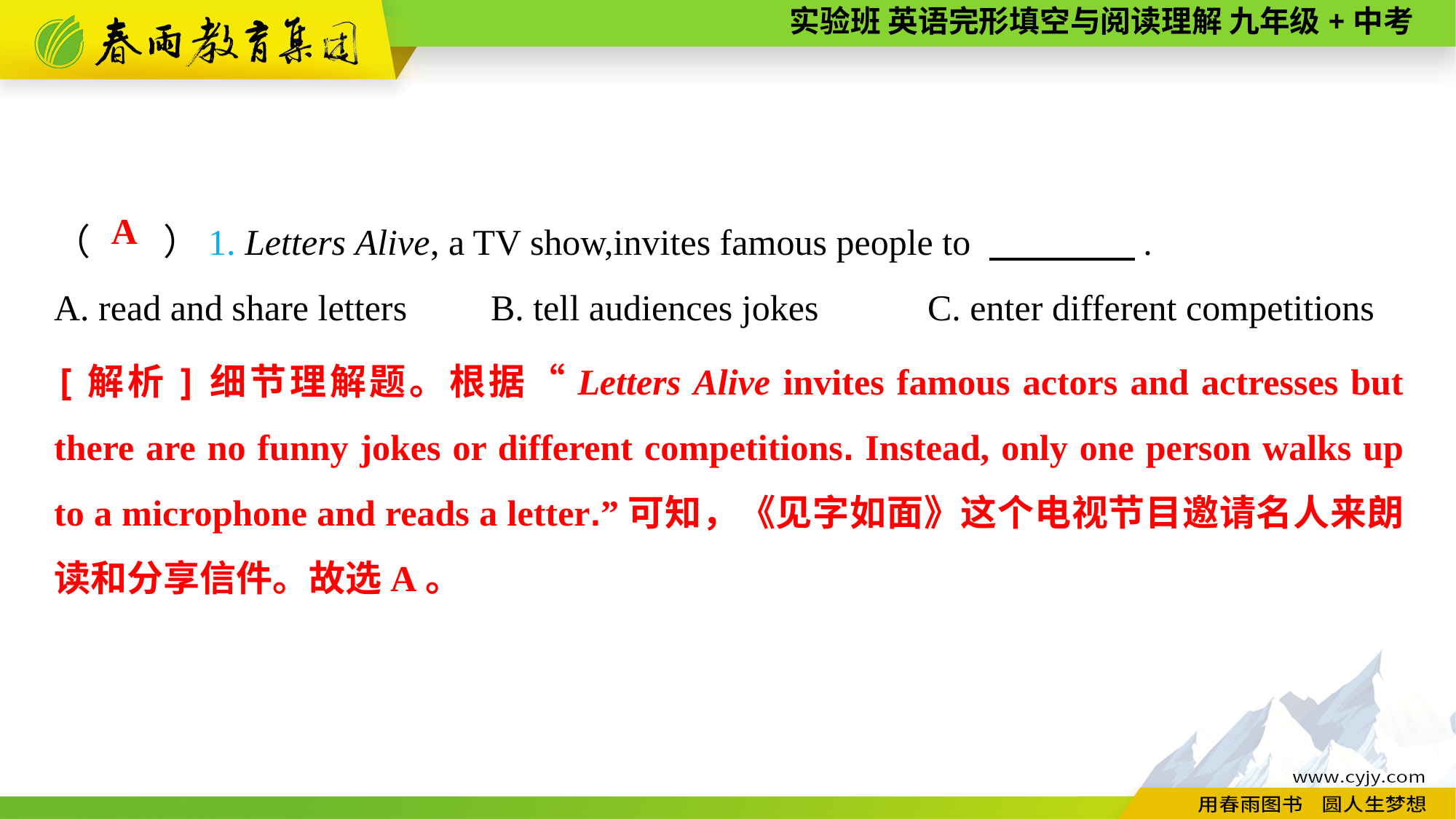

（　　）1. Letters Alive, a TV show,invites famous people to 　　　　.
A. read and share letters	B. tell audiences jokes	C. enter different competitions
A
[解析]细节理解题。根据“Letters Alive invites famous actors and actresses but there are no funny jokes or different competitions. Instead, only one person walks up to a microphone and reads a letter.”可知，《见字如面》这个电视节目邀请名人来朗读和分享信件。故选A。